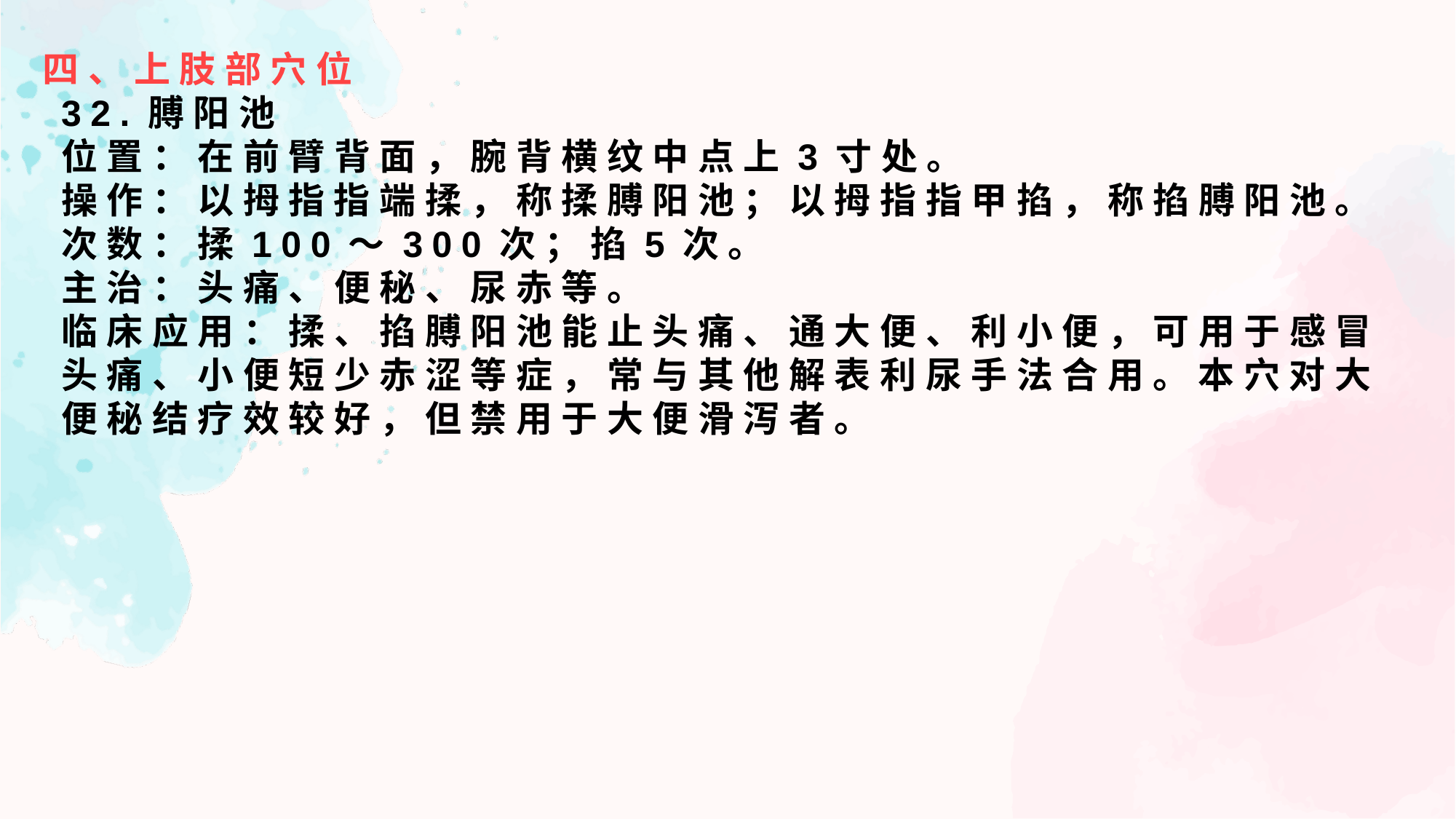

四、上肢部穴位
32.膊阳池
位置：在前臂背面，腕背横纹中点上3寸处。
操作：以拇指指端揉，称揉膊阳池；以拇指指甲掐，称掐膊阳池。
次数：揉100～300次；掐5次。
主治：头痛、便秘、尿赤等。
临床应用：揉、掐膊阳池能止头痛、通大便、利小便，可用于感冒头痛、小便短少赤涩等症，常与其他解表利尿手法合用。本穴对大便秘结疗效较好，但禁用于大便滑泻者。